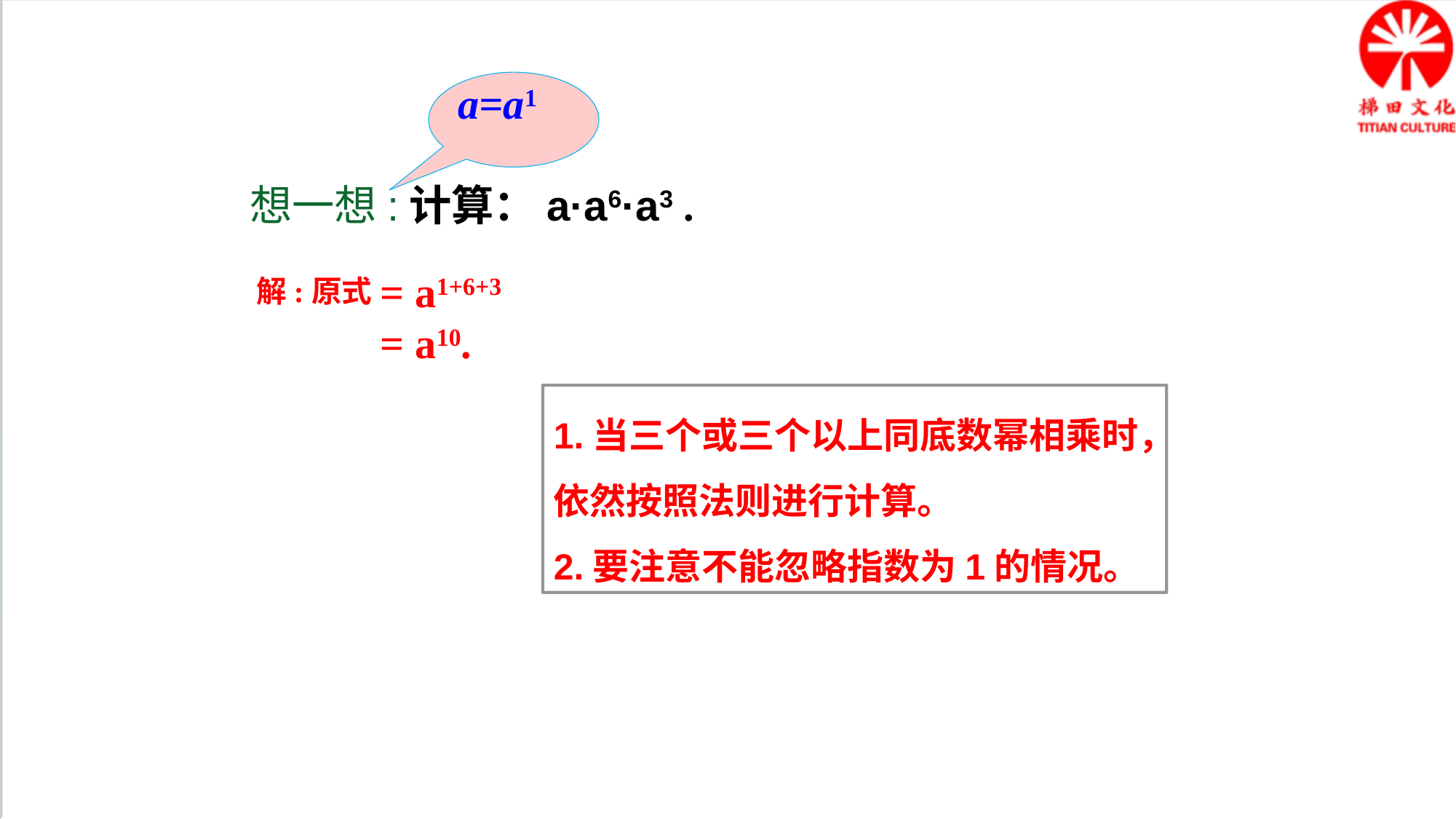

a=a1

想一想:计算：a·a6·a3 .
= a1+6+3
= a10.
解:原式
1.当三个或三个以上同底数幂相乘时，依然按照法则进行计算。
2.要注意不能忽略指数为1的情况。